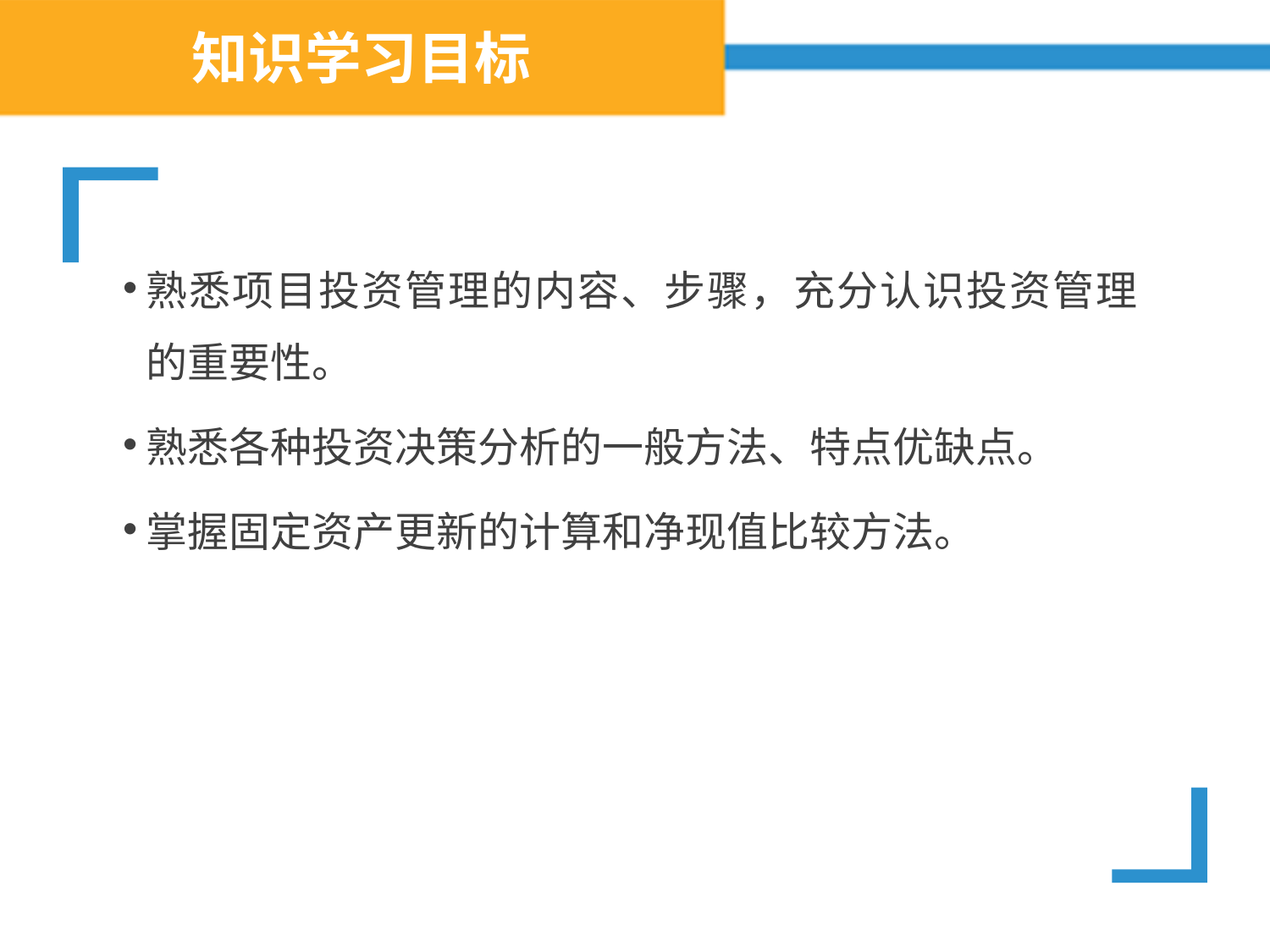

# 知识学习目标

熟悉项目投资管理的内容、步骤，充分认识投资管理的重要性。
熟悉各种投资决策分析的一般方法、特点优缺点。
掌握固定资产更新的计算和净现值比较方法。